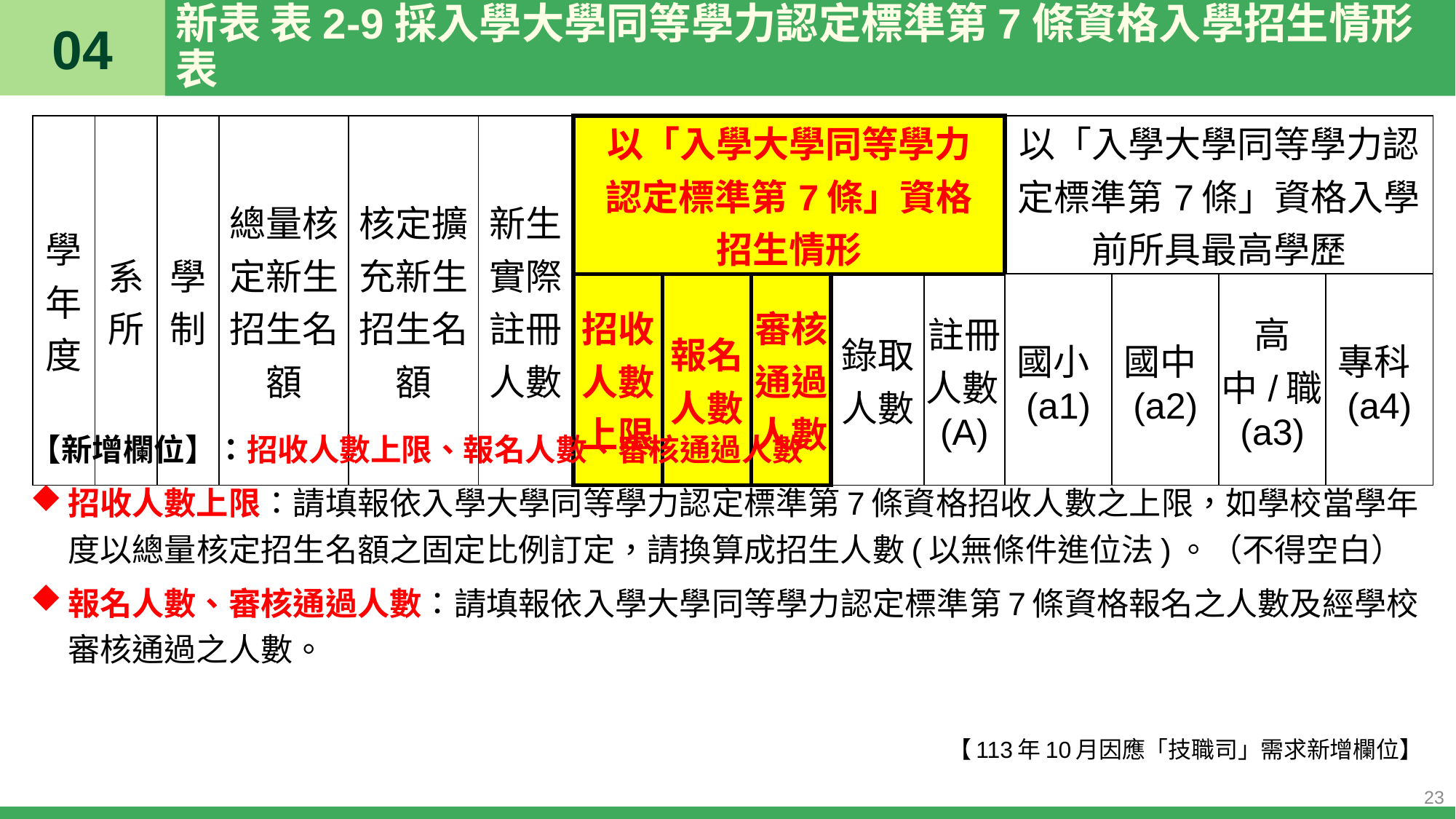

04
# 新表 表2-9採入學大學同等學力認定標準第7條資格入學招生情形表
| 學年度 | 系所 | 學制 | 總量核定新生招生名額 | 核定擴充新生招生名額 | 新生實際註冊人數 | 以「入學大學同等學力 認定標準第7條」資格 招生情形 |  |  |  |  | 以「入學大學同等學力認定標準第7條」資格入學前所具最高學歷 |  |  |  |
| --- | --- | --- | --- | --- | --- | --- | --- | --- | --- | --- | --- | --- | --- | --- |
|  |  |  |  |  |  | 招收人數上限 | 報名人數 | 審核通過人數 | 錄取人數 | 註冊人數(A) | 國小(a1) | 國中(a2) | 高中/職(a3) | 專科(a4) |
【新增欄位】：招收人數上限、報名人數、審核通過人數
招收人數上限：請填報依入學大學同等學力認定標準第7條資格招收人數之上限，如學校當學年度以總量核定招生名額之固定比例訂定，請換算成招生人數(以無條件進位法)。（不得空白）
報名人數、審核通過人數：請填報依入學大學同等學力認定標準第7條資格報名之人數及經學校審核通過之人數。

【113年10月因應「技職司」需求新增欄位】
23